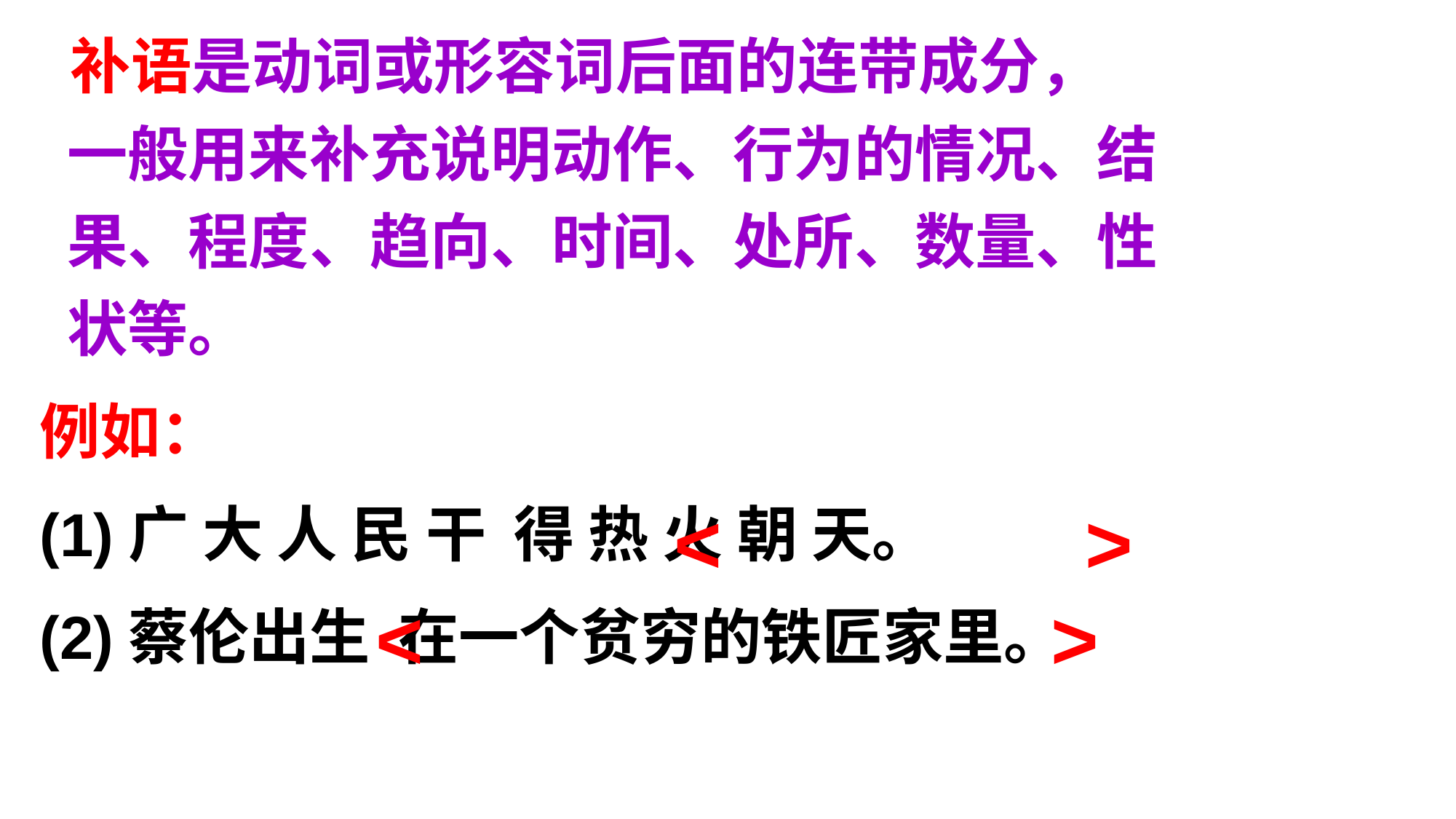

补语是动词或形容词后面的连带成分， 一般用来补充说明动作、行为的情况、结果、程度、趋向、时间、处所、数量、性状等。
例如：
(1)广 大 人 民 干  得 热 火 朝 天。
(2)蔡伦出生  在一个贫穷的铁匠家里。
<                >
>
<